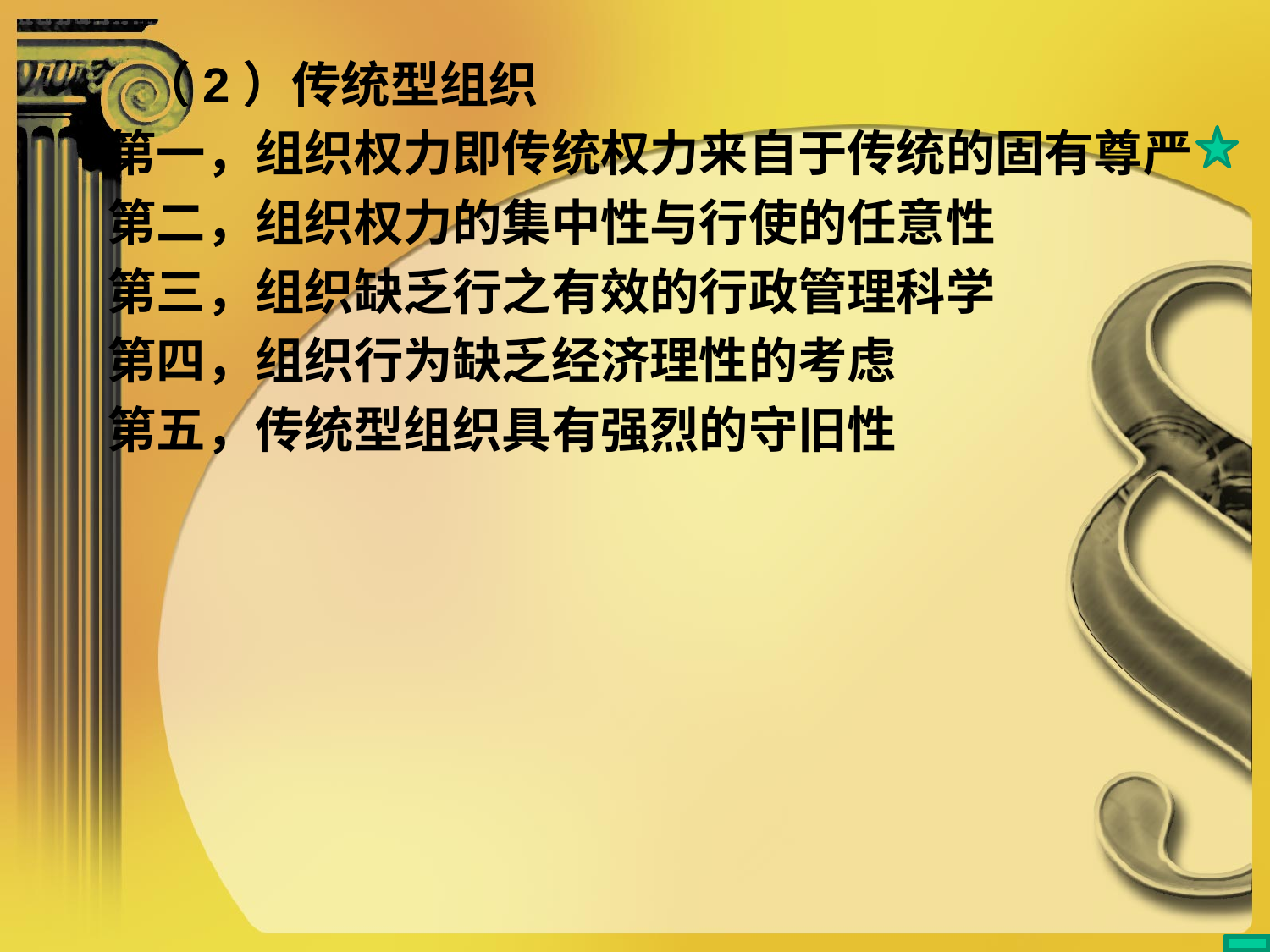

（2）传统型组织
第一，组织权力即传统权力来自于传统的固有尊严
第二，组织权力的集中性与行使的任意性
第三，组织缺乏行之有效的行政管理科学
第四，组织行为缺乏经济理性的考虑
第五，传统型组织具有强烈的守旧性